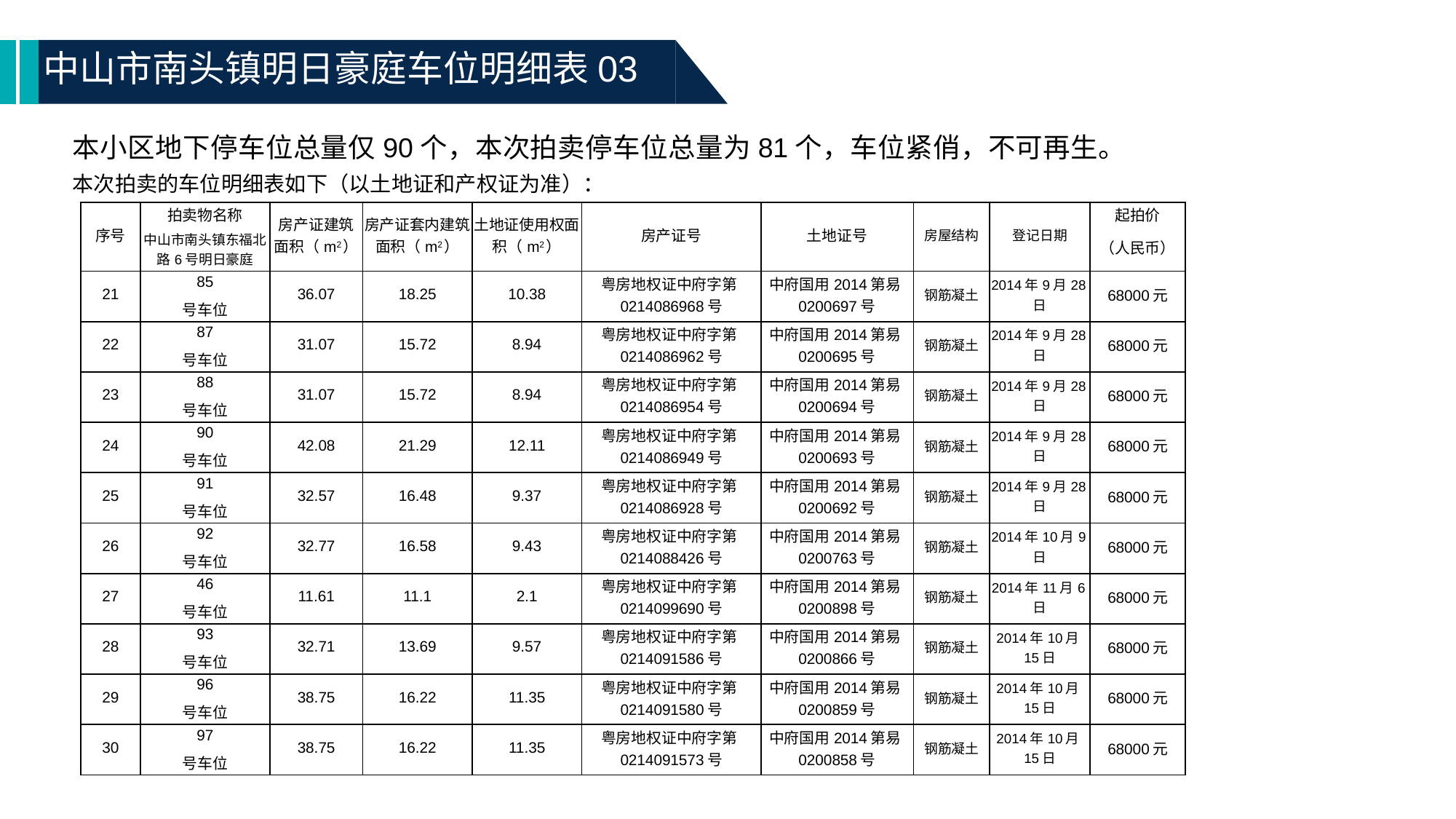

中山市南头镇明日豪庭车位明细表03

本小区地下停车位总量仅90个，本次拍卖停车位总量为81个，车位紧俏，不可再生。
本次拍卖的车位明细表如下（以土地证和产权证为准）：
| 序号 | 拍卖物名称 | 房产证建筑面积（m2） | 房产证套内建筑面积（m2） | 土地证使用权面积（m2） | 房产证号 | 土地证号 | 房屋结构 | 登记日期 | 起拍价 |
| --- | --- | --- | --- | --- | --- | --- | --- | --- | --- |
|  | 中山市南头镇东福北路6号明日豪庭 |  |  |  |  |  |  |  | （人民币） |
| 21 | 85 | 36.07 | 18.25 | 10.38 | 粤房地权证中府字第0214086968号 | 中府国用2014第易0200697号 | 钢筋凝土 | 2014年9月28日 | 68000元 |
|  | 号车位 |  |  |  |  |  |  |  |  |
| 22 | 87 | 31.07 | 15.72 | 8.94 | 粤房地权证中府字第0214086962号 | 中府国用2014第易0200695号 | 钢筋凝土 | 2014年9月28日 | 68000元 |
|  | 号车位 |  |  |  |  |  |  |  |  |
| 23 | 88 | 31.07 | 15.72 | 8.94 | 粤房地权证中府字第0214086954号 | 中府国用2014第易0200694号 | 钢筋凝土 | 2014年9月28日 | 68000元 |
|  | 号车位 |  |  |  |  |  |  |  |  |
| 24 | 90 | 42.08 | 21.29 | 12.11 | 粤房地权证中府字第0214086949号 | 中府国用2014第易0200693号 | 钢筋凝土 | 2014年9月28日 | 68000元 |
|  | 号车位 |  |  |  |  |  |  |  |  |
| 25 | 91 | 32.57 | 16.48 | 9.37 | 粤房地权证中府字第0214086928号 | 中府国用2014第易0200692号 | 钢筋凝土 | 2014年9月28日 | 68000元 |
|  | 号车位 |  |  |  |  |  |  |  |  |
| 26 | 92 | 32.77 | 16.58 | 9.43 | 粤房地权证中府字第0214088426号 | 中府国用2014第易0200763号 | 钢筋凝土 | 2014年10月9日 | 68000元 |
|  | 号车位 |  |  |  |  |  |  |  |  |
| 27 | 46 | 11.61 | 11.1 | 2.1 | 粤房地权证中府字第0214099690号 | 中府国用2014第易0200898号 | 钢筋凝土 | 2014年11月6日 | 68000元 |
|  | 号车位 |  |  |  |  |  |  |  |  |
| 28 | 93 | 32.71 | 13.69 | 9.57 | 粤房地权证中府字第0214091586号 | 中府国用2014第易0200866号 | 钢筋凝土 | 2014年10月15日 | 68000元 |
|  | 号车位 |  |  |  |  |  |  |  |  |
| 29 | 96 | 38.75 | 16.22 | 11.35 | 粤房地权证中府字第0214091580号 | 中府国用2014第易0200859号 | 钢筋凝土 | 2014年10月15日 | 68000元 |
|  | 号车位 |  |  |  |  |  |  |  |  |
| 30 | 97 | 38.75 | 16.22 | 11.35 | 粤房地权证中府字第0214091573号 | 中府国用2014第易0200858号 | 钢筋凝土 | 2014年10月15日 | 68000元 |
|  | 号车位 |  |  |  |  |  |  |  |  |